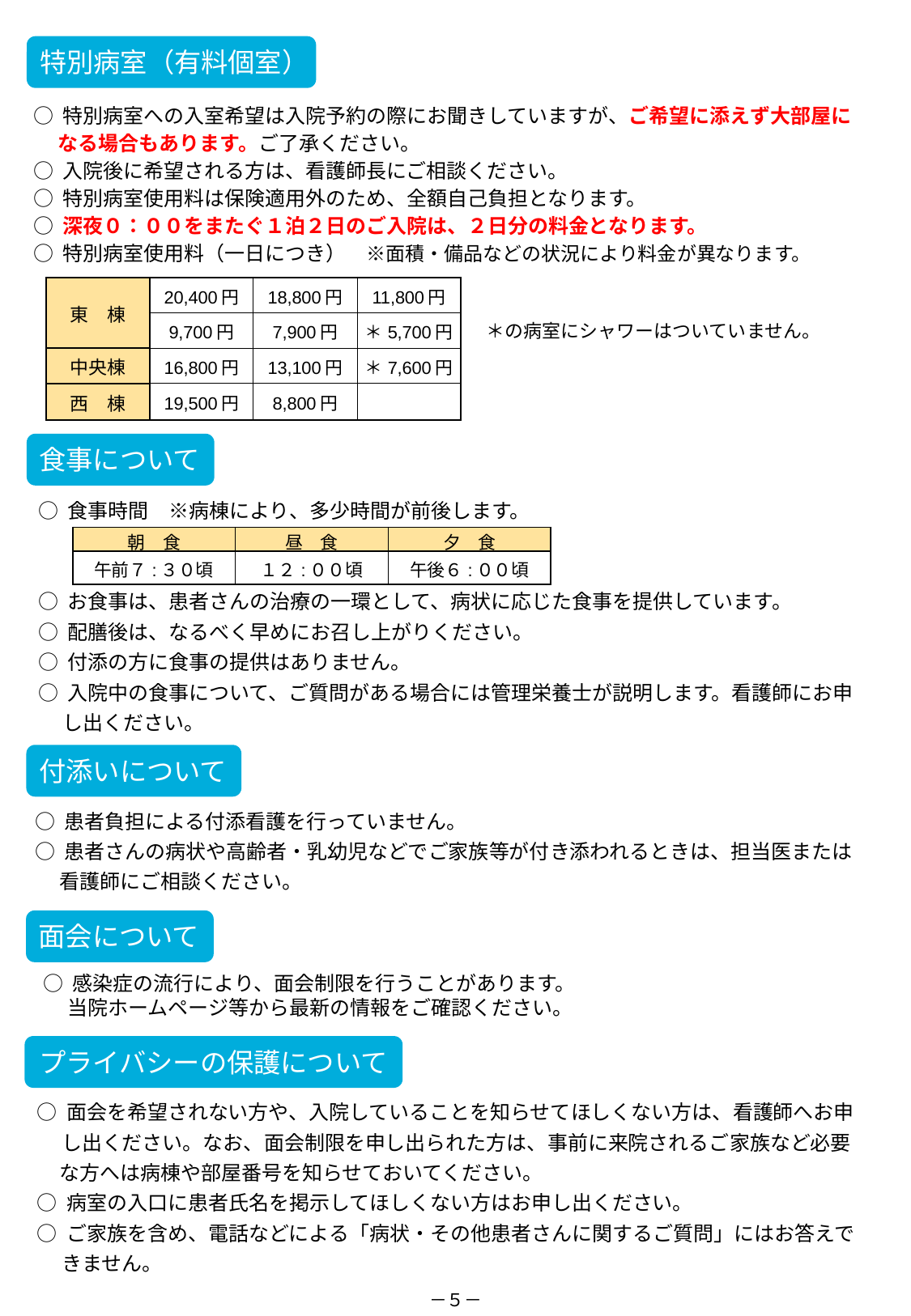

特別病室（有料個室）
○ 特別病室への入室希望は入院予約の際にお聞きしていますが、ご希望に添えず大部屋に
　 なる場合もあります。ご了承ください。
○ 入院後に希望される方は、看護師長にご相談ください。
○ 特別病室使用料は保険適用外のため、全額自己負担となります。
○ 深夜０：００をまたぐ１泊２日のご入院は、２日分の料金となります。
○ 特別病室使用料（一日につき）　※面積・備品などの状況により料金が異なります。
| 東　棟 | 20,400円 | 18,800円 | 11,800円 |
| --- | --- | --- | --- |
|  | 9,700円 | 7,900円 | ＊5,700円 |
| 中央棟 | 16,800円 | 13,100円 | ＊7,600円 |
| 西　棟 | 19,500円 | 8,800円 |  |
＊の病室にシャワーはついていません。

食事について
○ 食事時間　※病棟により、多少時間が前後します。

○ お食事は、患者さんの治療の一環として、病状に応じた食事を提供しています。
○ 配膳後は、なるべく早めにお召し上がりください。
○ 付添の方に食事の提供はありません。
○ 入院中の食事について、ご質問がある場合には管理栄養士が説明します。看護師にお申
　 し出ください。
| 朝　食 | 昼　食 | 夕　食 |
| --- | --- | --- |
| 午前７:３０頃 | １２:００頃 | 午後６:００頃 |

付添いについて
○ 患者負担による付添看護を行っていません。
○ 患者さんの病状や高齢者・乳幼児などでご家族等が付き添われるときは、担当医または
　 看護師にご相談ください。

面会について
 ○ 感染症の流行により、面会制限を行うことがあります。
　  当院ホームページ等から最新の情報をご確認ください。

プライバシーの保護について
○ 面会を希望されない方や、入院していることを知らせてほしくない方は、看護師へお申
　 し出ください。なお、面会制限を申し出られた方は、事前に来院されるご家族など必要
    な方へは病棟や部屋番号を知らせておいてください。
○ 病室の入口に患者氏名を掲示してほしくない方はお申し出ください。
○ ご家族を含め、電話などによる「病状・その他患者さんに関するご質問」にはお答えで
　 きません。
－５－